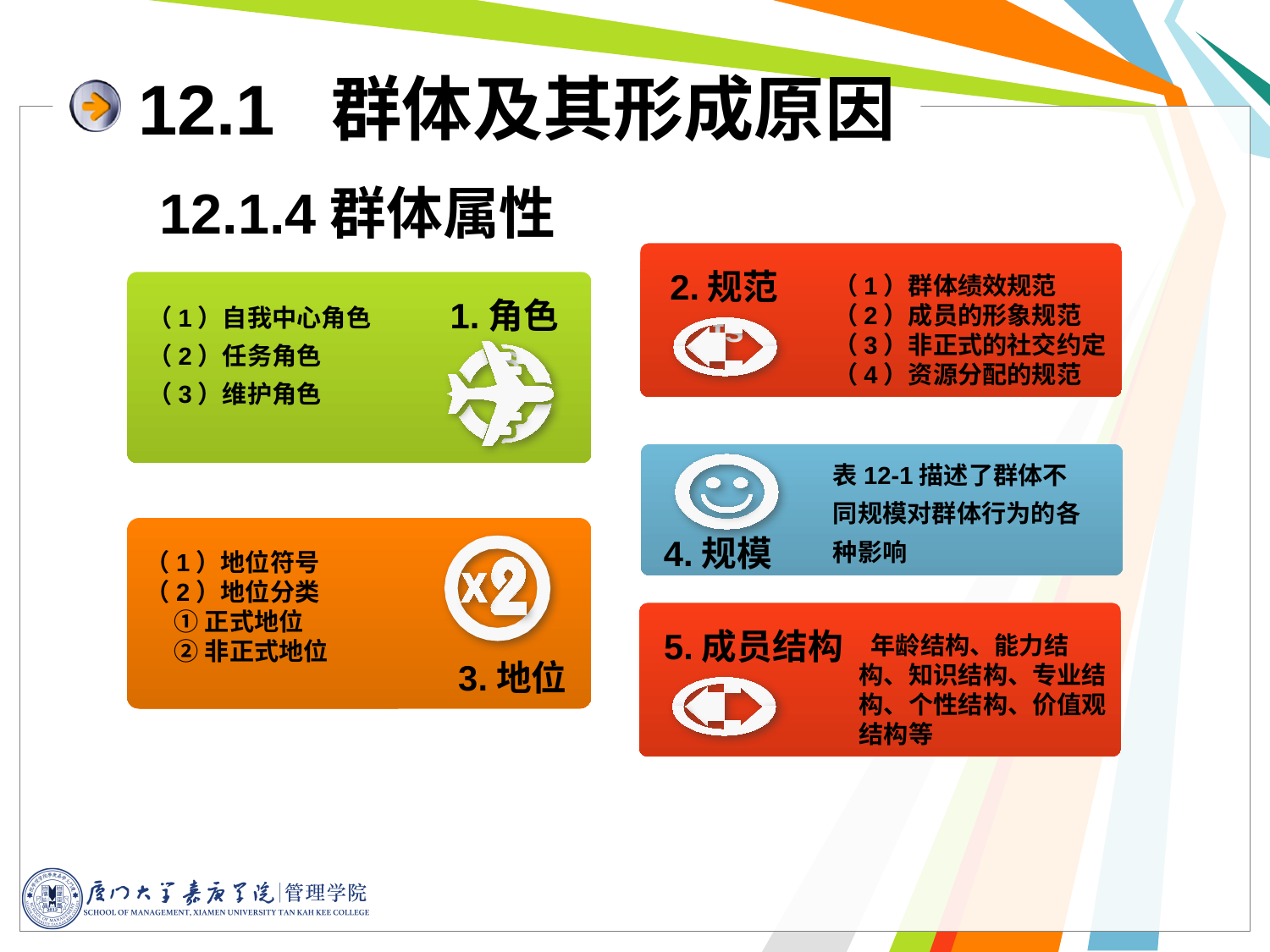

# 12.1  群体及其形成原因
12.1.4群体属性

2.规范ts
 （1）群体绩效规范
 （2）成员的形象规范
 （3）非正式的社交约定
 （4）资源分配的规范

（1）自我中心角色
（2）任务角色
（3）维护角色
1.角色
ts

表12-1描述了群体不同规模对群体行为的各种影响

4.规模

（1）地位符号
（2）地位分类
     ①正式地位
     ②非正式地位

5.成员结构
 年龄结构、能力结构、知识结构、专业结构、个性结构、价值观结构等
3.地位